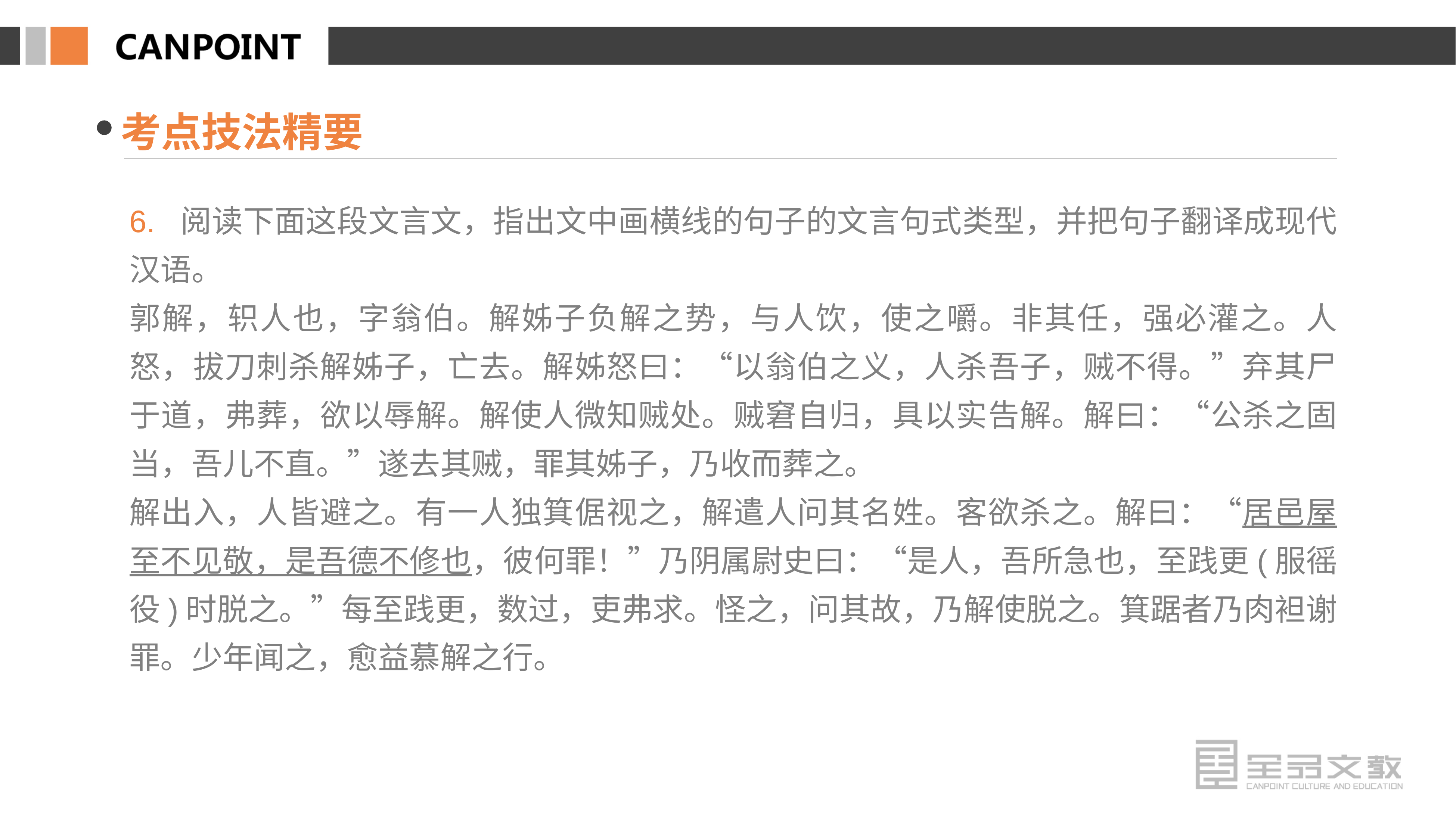

考点技法精要

6.  阅读下面这段文言文，指出文中画横线的句子的文言句式类型，并把句子翻译成现代汉语。
郭解，轵人也，字翁伯。解姊子负解之势，与人饮，使之嚼。非其任，强必灌之。人怒，拔刀刺杀解姊子，亡去。解姊怒曰：“以翁伯之义，人杀吾子，贼不得。”弃其尸于道，弗葬，欲以辱解。解使人微知贼处。贼窘自归，具以实告解。解曰：“公杀之固当，吾儿不直。”遂去其贼，罪其姊子，乃收而葬之。
解出入，人皆避之。有一人独箕倨视之，解遣人问其名姓。客欲杀之。解曰：“居邑屋至不见敬，是吾德不修也，彼何罪！”乃阴属尉史曰：“是人，吾所急也，至践更(服徭役)时脱之。”每至践更，数过，吏弗求。怪之，问其故，乃解使脱之。箕踞者乃肉袒谢罪。少年闻之，愈益慕解之行。